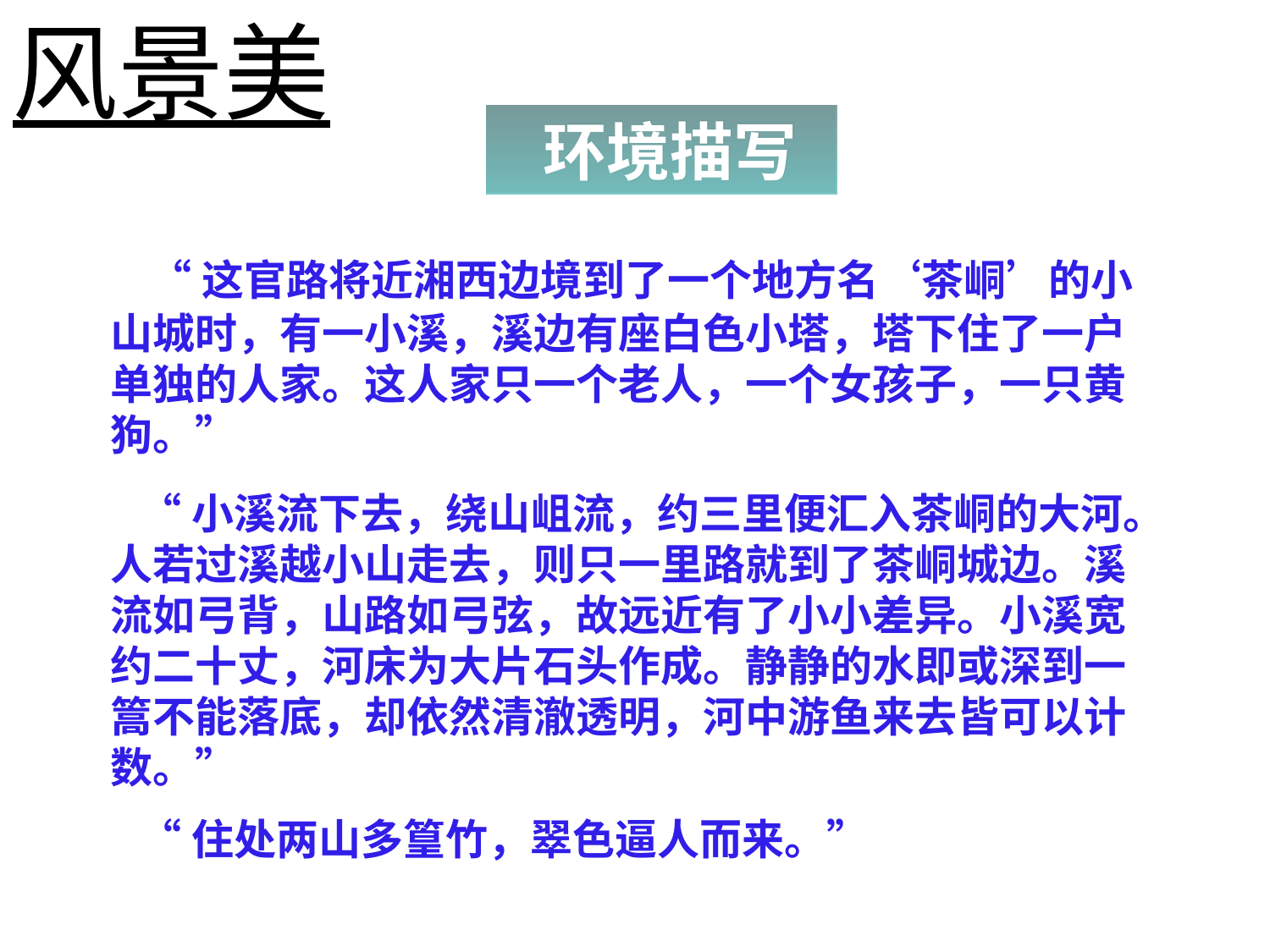

风景美
  环境描写
   “这官路将近湘西边境到了一个地方名‘茶峒’的小山城时，有一小溪，溪边有座白色小塔，塔下住了一户单独的人家。这人家只一个老人，一个女孩子，一只黄狗。”
   “小溪流下去，绕山岨流，约三里便汇入茶峒的大河。人若过溪越小山走去，则只一里路就到了茶峒城边。溪流如弓背，山路如弓弦，故远近有了小小差异。小溪宽约二十丈，河床为大片石头作成。静静的水即或深到一篙不能落底，却依然清澈透明，河中游鱼来去皆可以计数。”
   “住处两山多篁竹，翠色逼人而来。”